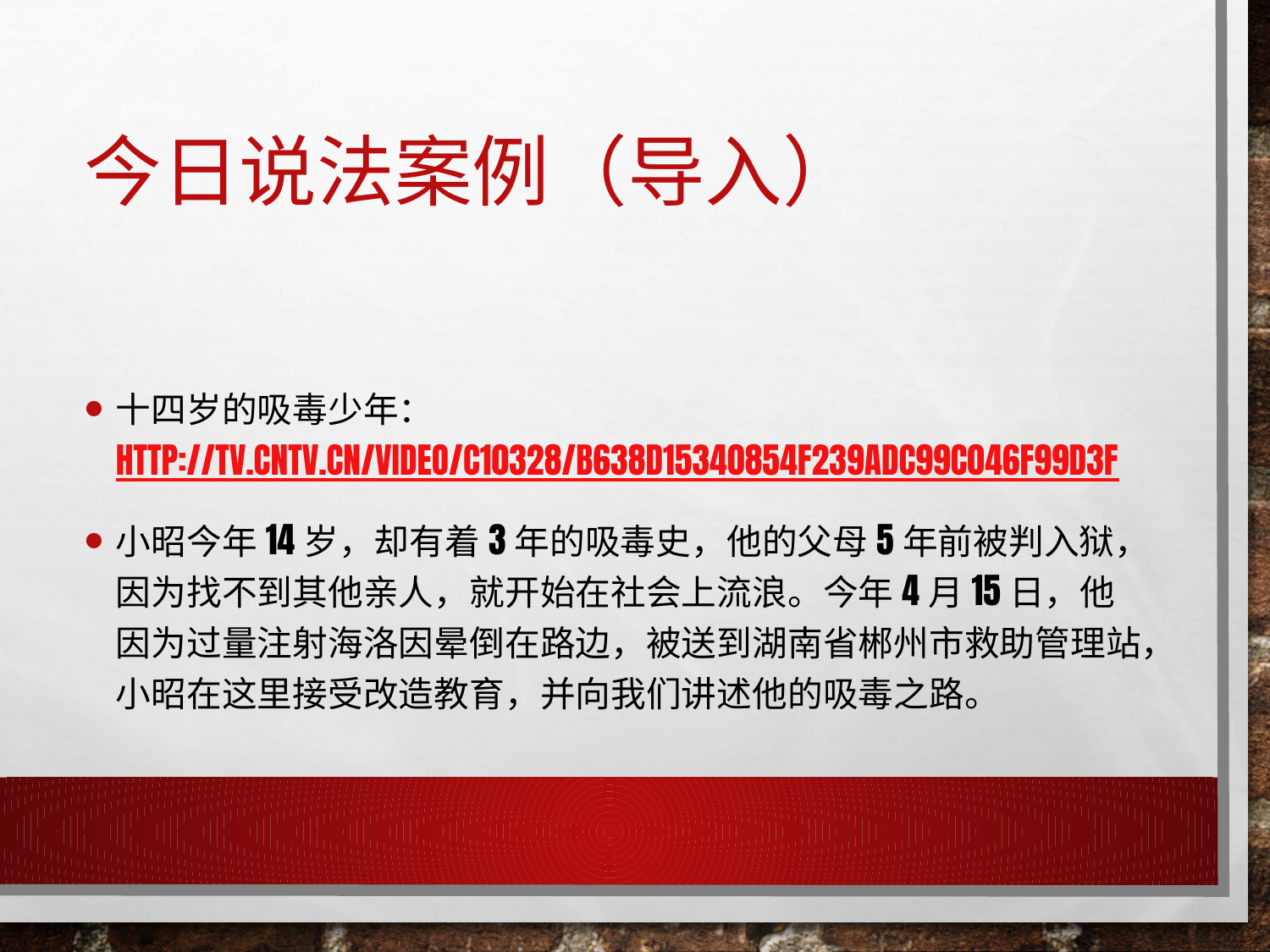

# 今日说法案例（导入）

十四岁的吸毒少年：http://tv.cntv.cn/video/C10328/b638d15340854f239adc99c046f99d3f
小昭今年14岁，却有着3年的吸毒史，他的父母5年前被判入狱，因为找不到其他亲人，就开始在社会上流浪。今年4月15日，他因为过量注射海洛因晕倒在路边，被送到湖南省郴州市救助管理站，小昭在这里接受改造教育，并向我们讲述他的吸毒之路。